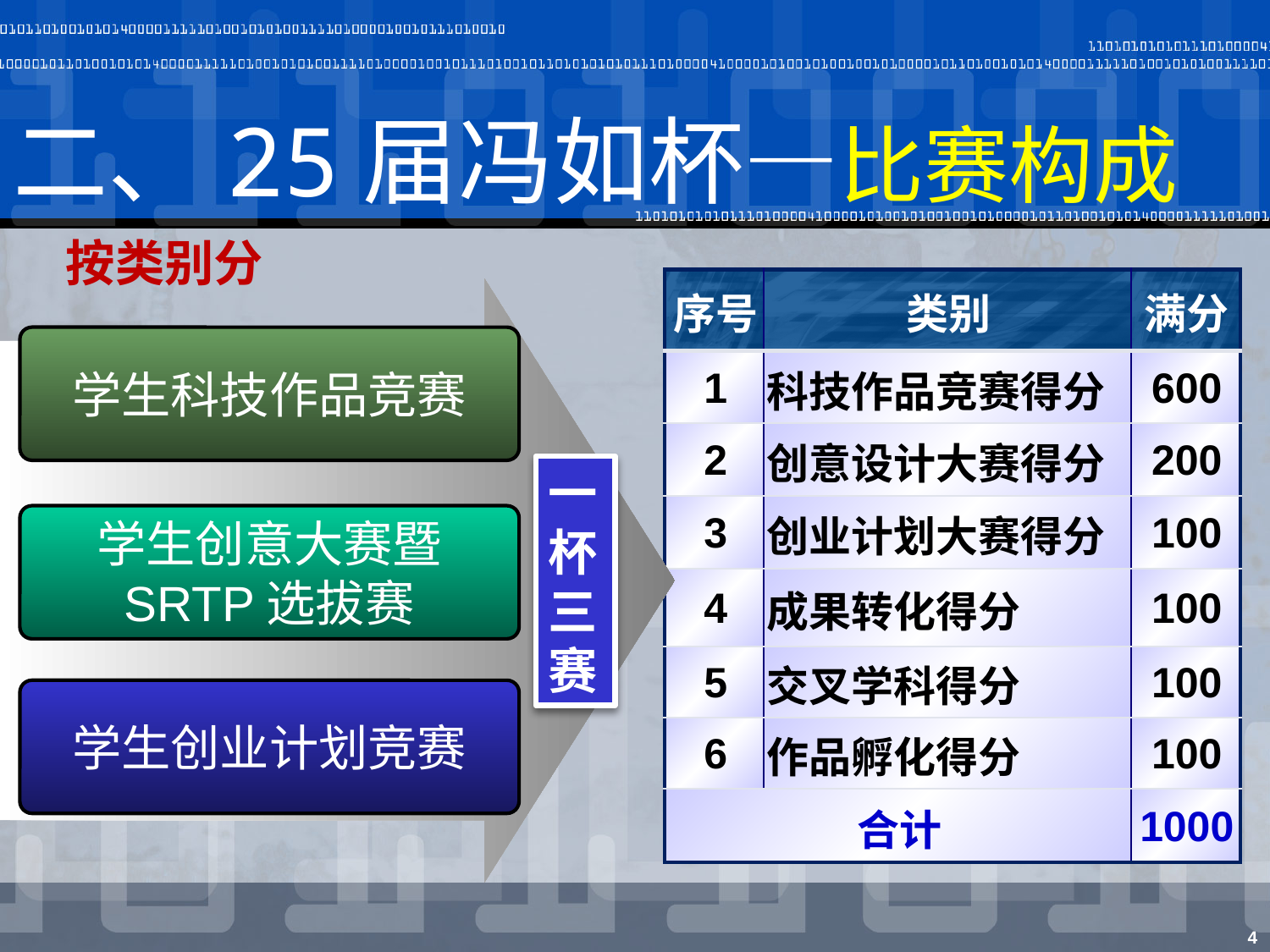

# 二、25届冯如杯—比赛构成
按类别分
| 序号 | 类别 | 满分 |
| --- | --- | --- |
| 1 | 科技作品竞赛得分 | 600 |
| 2 | 创意设计大赛得分 | 200 |
| 3 | 创业计划大赛得分 | 100 |
| 4 | 成果转化得分 | 100 |
| 5 | 交叉学科得分 | 100 |
| 6 | 作品孵化得分 | 100 |
| 合计 |  | 1000 |

学生科技作品竞赛
一
杯
三
赛
学生创意大赛暨
SRTP选拔赛
学生创业计划竞赛
4